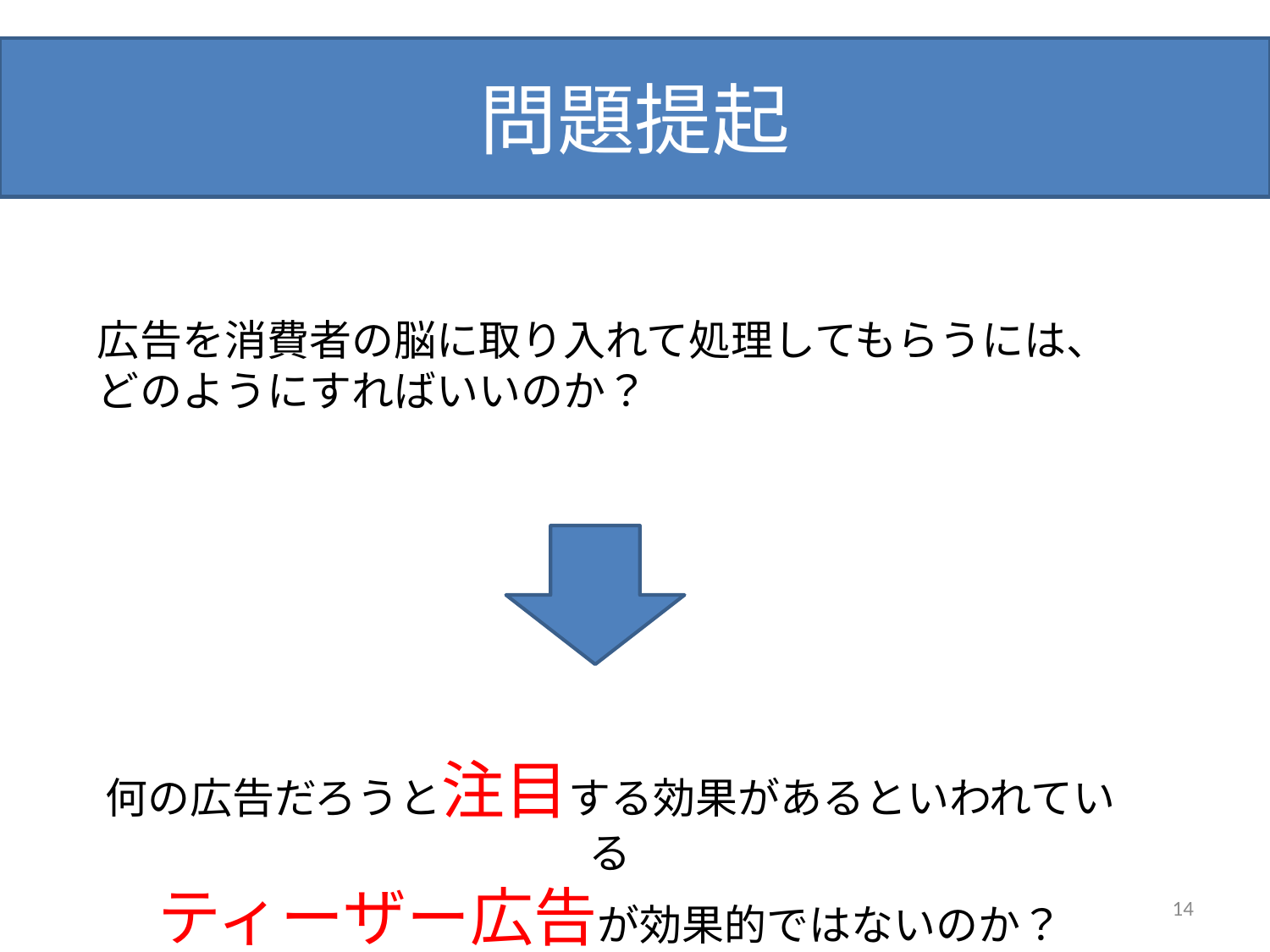

# 問題提起
広告を消費者の脳に取り入れて処理してもらうには、
どのようにすればいいのか？

何の広告だろうと注目する効果があるといわれている
ティーザー広告が効果的ではないのか？
14